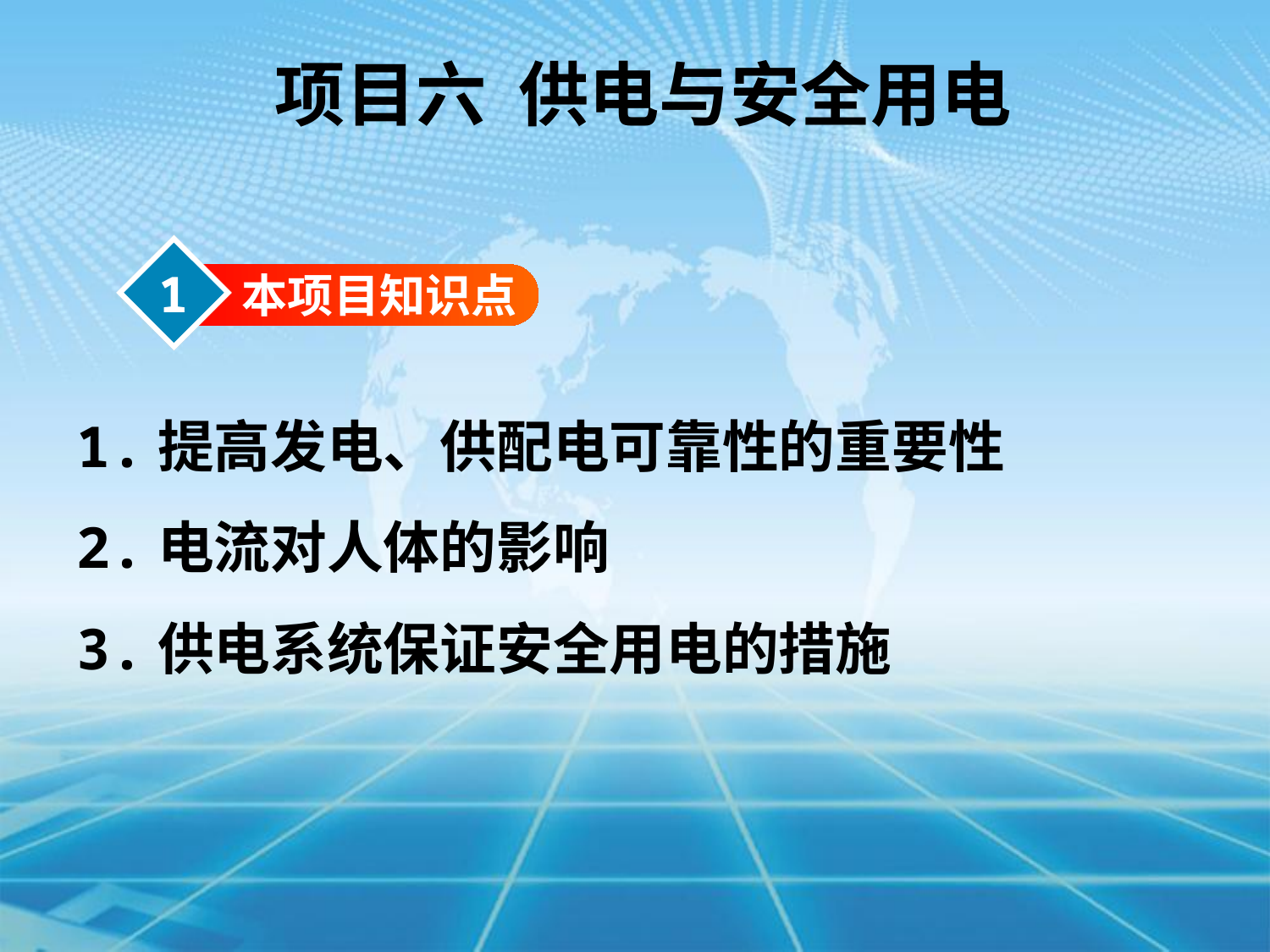

项目六  供电与安全用电
1
本项目知识点

1.提高发电、供配电可靠性的重要性
2.电流对人体的影响
3.供电系统保证安全用电的措施